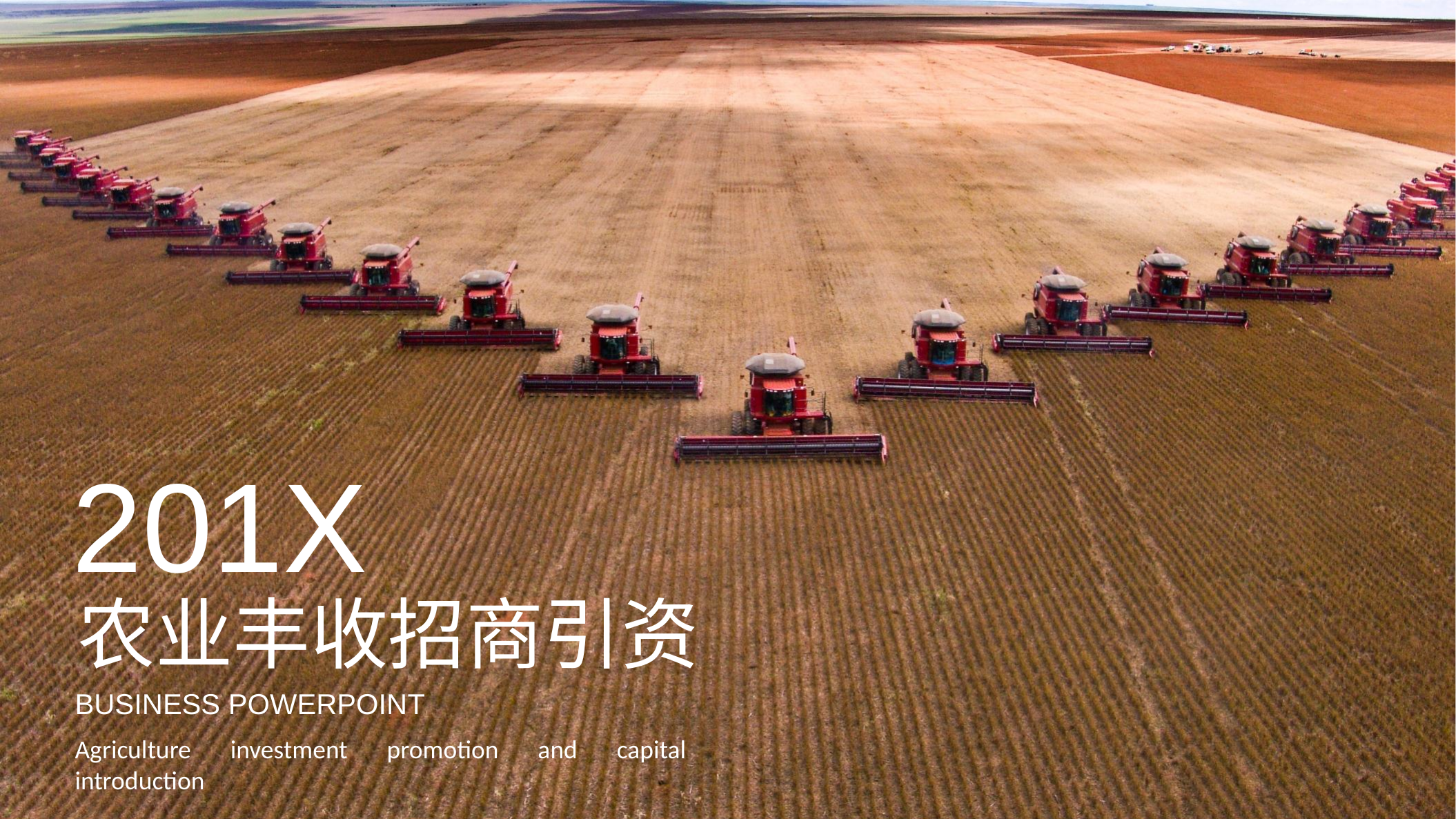

201X
农业丰收招商引资
BUSINESS POWERPOINT
Agriculture investment promotion and capital introduction